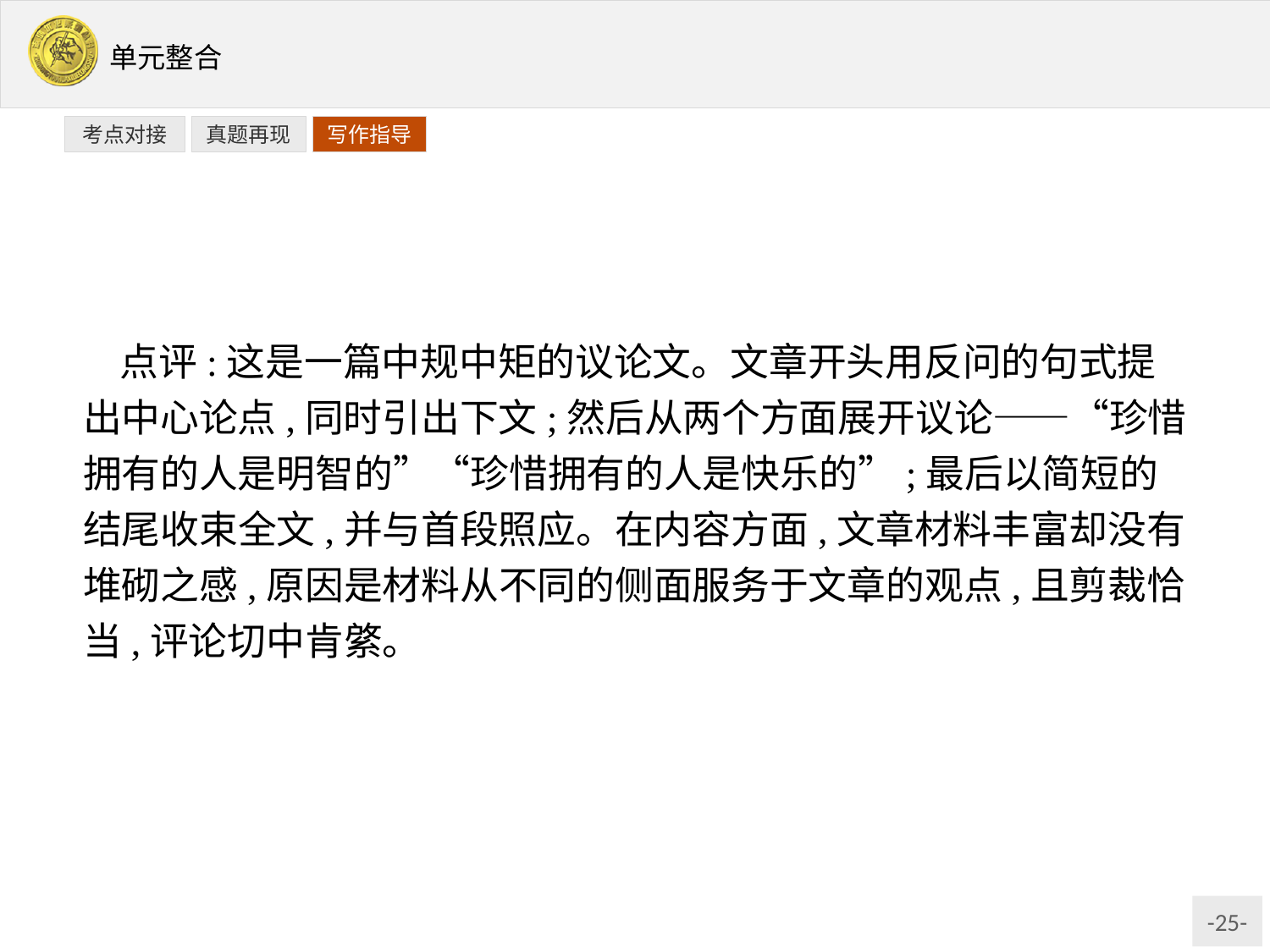

写作指导
考点对接
真题再现
点评:这是一篇中规中矩的议论文。文章开头用反问的句式提出中心论点,同时引出下文;然后从两个方面展开议论——“珍惜拥有的人是明智的”“珍惜拥有的人是快乐的”;最后以简短的结尾收束全文,并与首段照应。在内容方面,文章材料丰富却没有堆砌之感,原因是材料从不同的侧面服务于文章的观点,且剪裁恰当,评论切中肯綮。